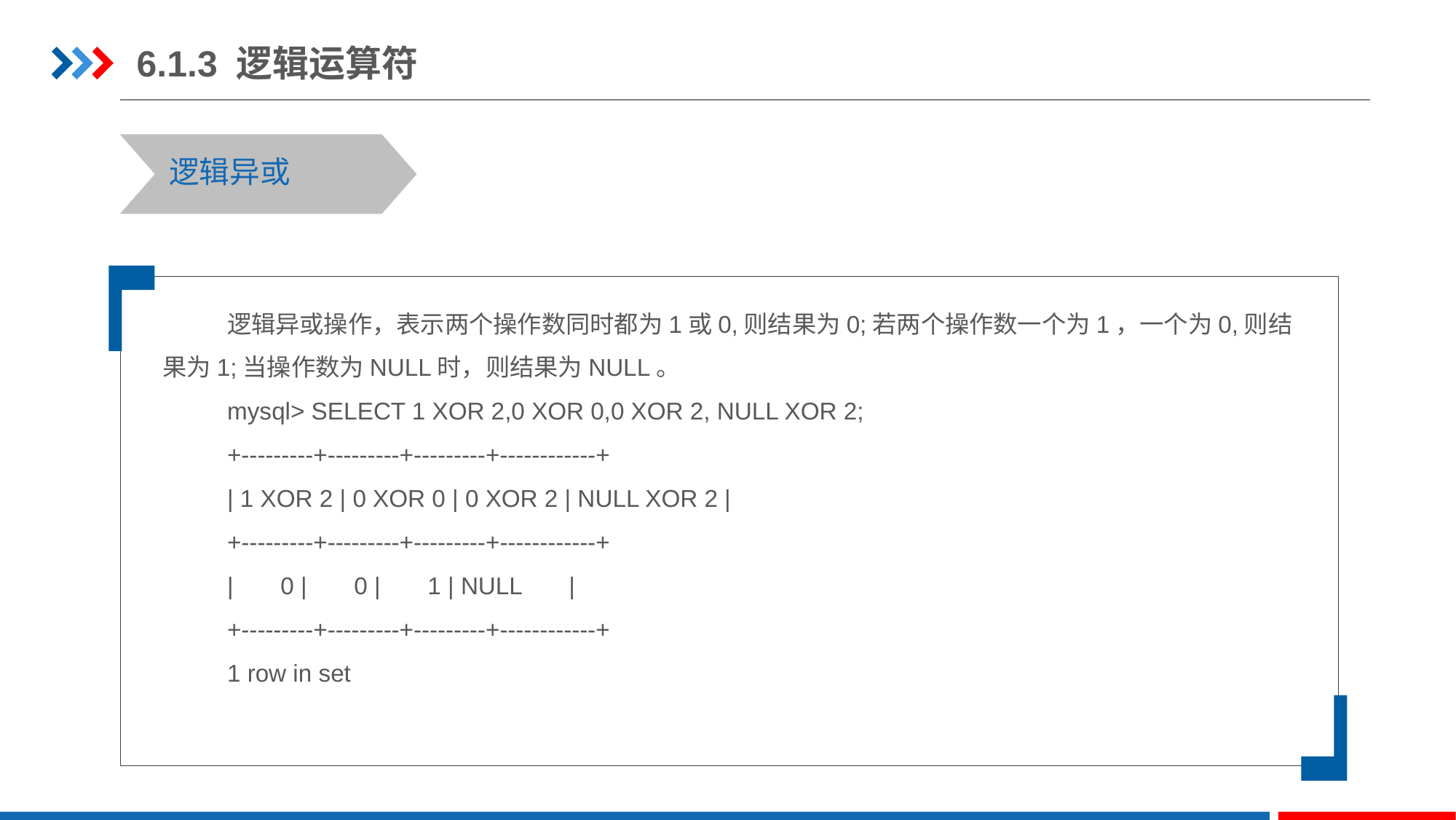

6.1.3 逻辑运算符

逻辑异或

逻辑异或操作，表示两个操作数同时都为1或0,则结果为0;若两个操作数一个为1，一个为0,则结果为1;当操作数为NULL时，则结果为NULL。
mysql> SELECT 1 XOR 2,0 XOR 0,0 XOR 2, NULL XOR 2;
+---------+---------+---------+------------+
| 1 XOR 2 | 0 XOR 0 | 0 XOR 2 | NULL XOR 2 |
+---------+---------+---------+------------+
|       0 |       0 |       1 | NULL       |
+---------+---------+---------+------------+
1 row in set